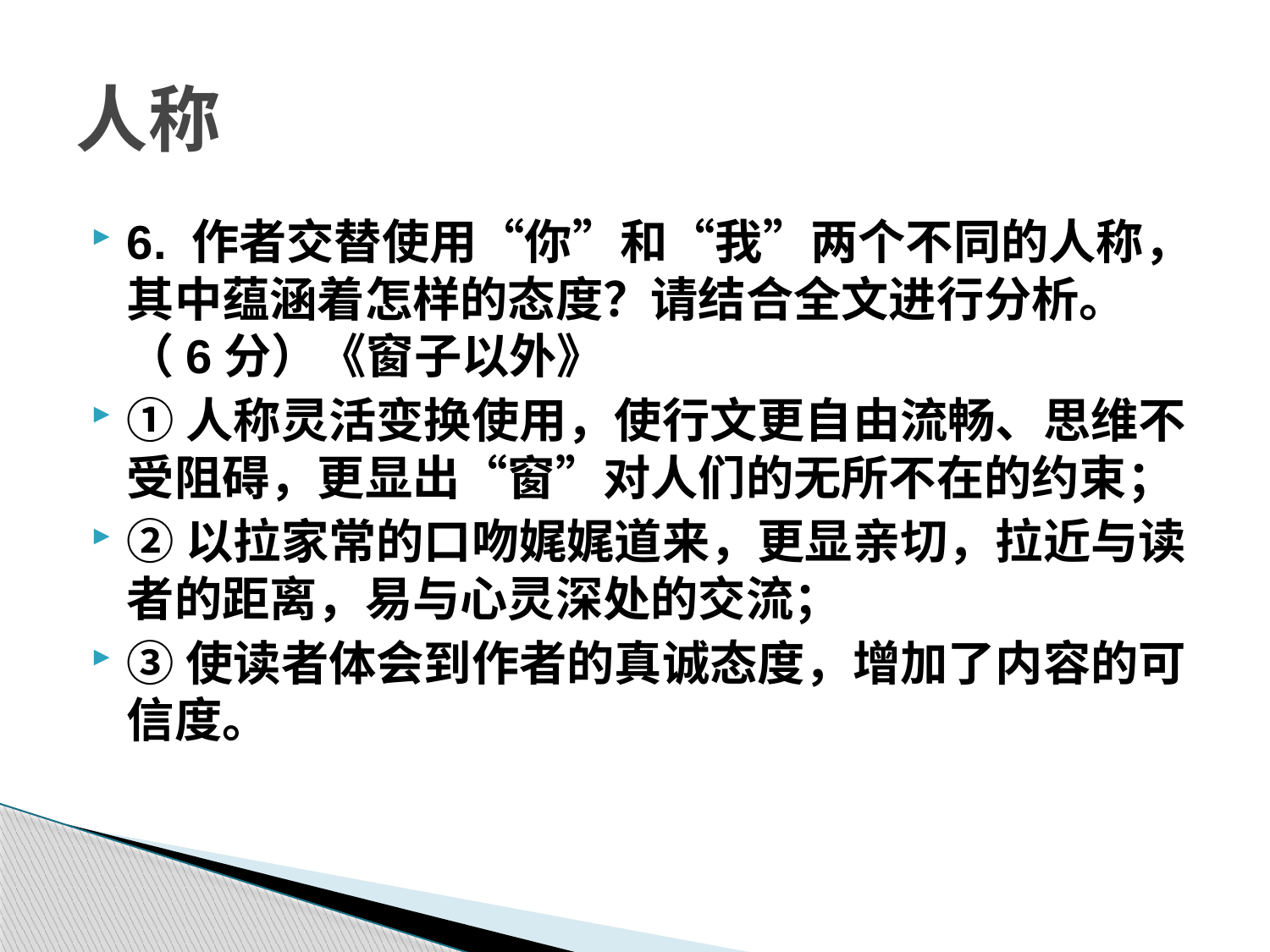

# 人称
6. 作者交替使用“你”和“我”两个不同的人称，其中蕴涵着怎样的态度？请结合全文进行分析。（6分）《窗子以外》
①人称灵活变换使用，使行文更自由流畅、思维不受阻碍，更显出“窗”对人们的无所不在的约束；
②以拉家常的口吻娓娓道来，更显亲切，拉近与读者的距离，易与心灵深处的交流；
③使读者体会到作者的真诚态度，增加了内容的可信度。